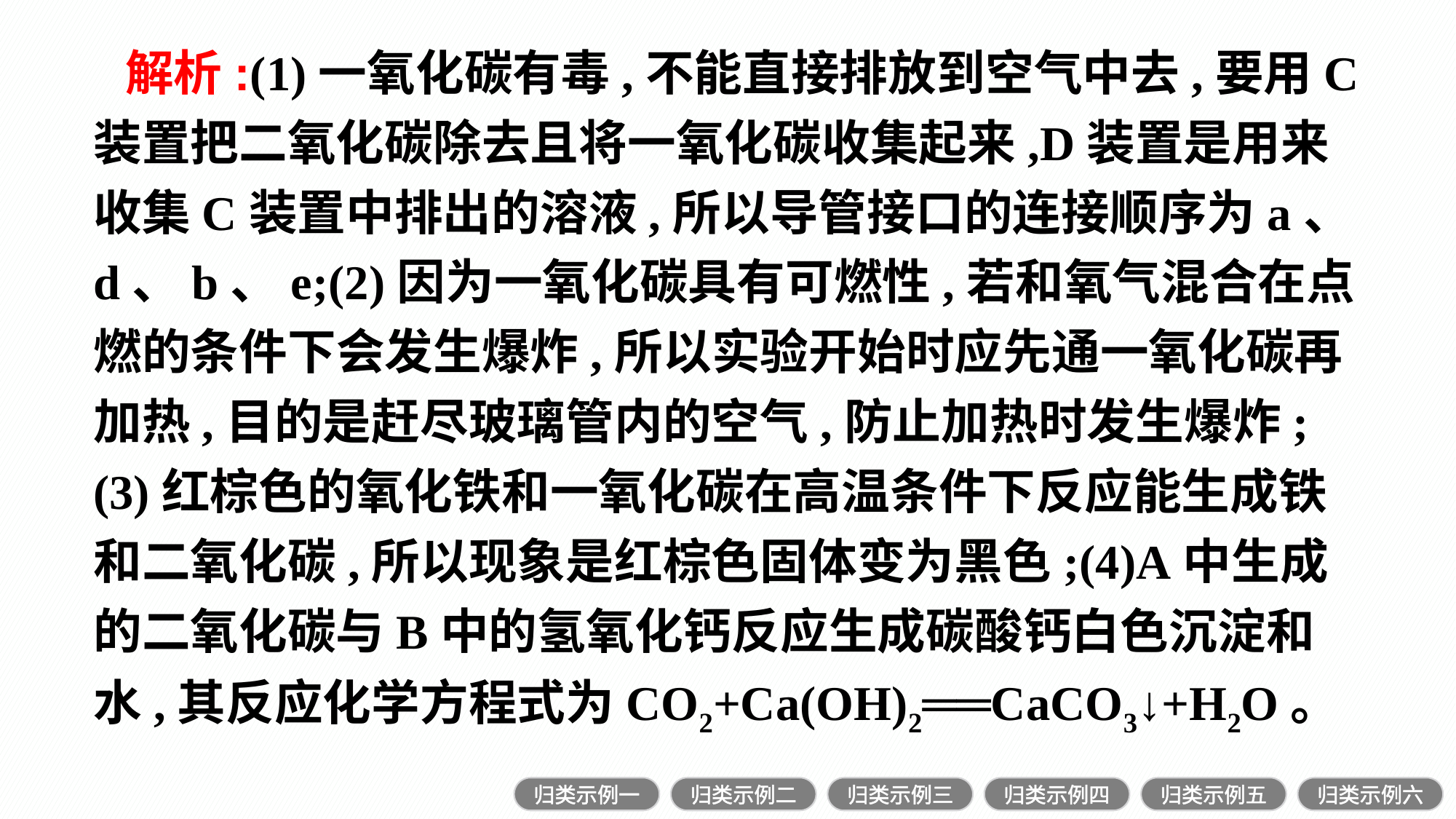

解析:(1)一氧化碳有毒,不能直接排放到空气中去,要用C装置把二氧化碳除去且将一氧化碳收集起来,D装置是用来收集C装置中排出的溶液,所以导管接口的连接顺序为a、d、b、e;(2)因为一氧化碳具有可燃性,若和氧气混合在点燃的条件下会发生爆炸,所以实验开始时应先通一氧化碳再加热,目的是赶尽玻璃管内的空气,防止加热时发生爆炸;(3)红棕色的氧化铁和一氧化碳在高温条件下反应能生成铁和二氧化碳,所以现象是红棕色固体变为黑色;(4)A中生成的二氧化碳与B中的氢氧化钙反应生成碳酸钙白色沉淀和水,其反应化学方程式为CO2+Ca(OH)2══CaCO3↓+H2O。